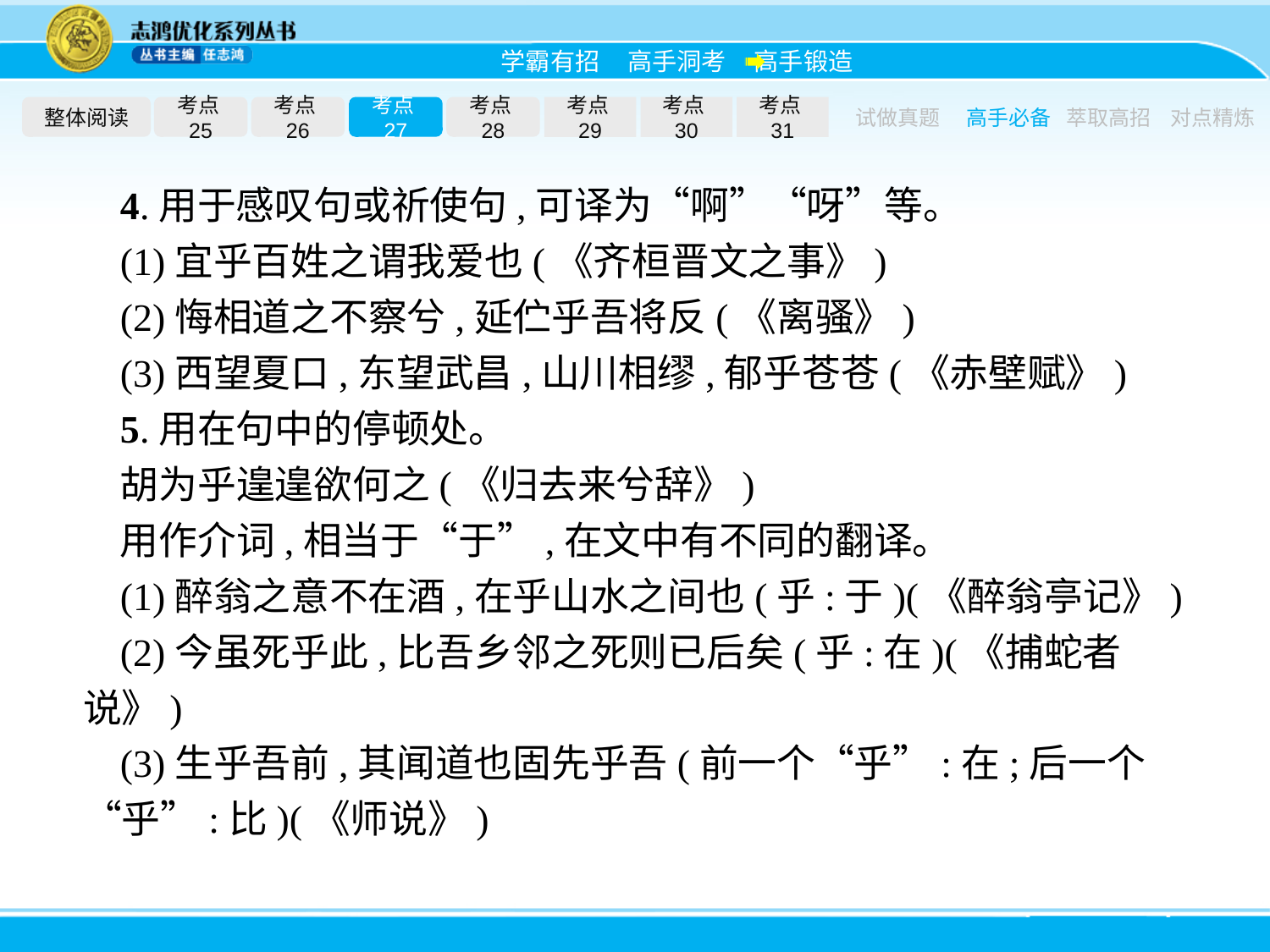

整体阅读
考点25
考点26
考点27
考点28
考点29
考点30
考点31
试做真题
高手必备
萃取高招
对点精炼
4.用于感叹句或祈使句,可译为“啊”“呀”等。
(1)宜乎百姓之谓我爱也(《齐桓晋文之事》)
(2)悔相道之不察兮,延伫乎吾将反(《离骚》)
(3)西望夏口,东望武昌,山川相缪,郁乎苍苍(《赤壁赋》)
5.用在句中的停顿处。
胡为乎遑遑欲何之(《归去来兮辞》)
用作介词,相当于“于”,在文中有不同的翻译。
(1)醉翁之意不在酒,在乎山水之间也(乎:于)(《醉翁亭记》)
(2)今虽死乎此,比吾乡邻之死则已后矣(乎:在)(《捕蛇者说》)
(3)生乎吾前,其闻道也固先乎吾(前一个“乎”:在;后一个“乎”:比)(《师说》)